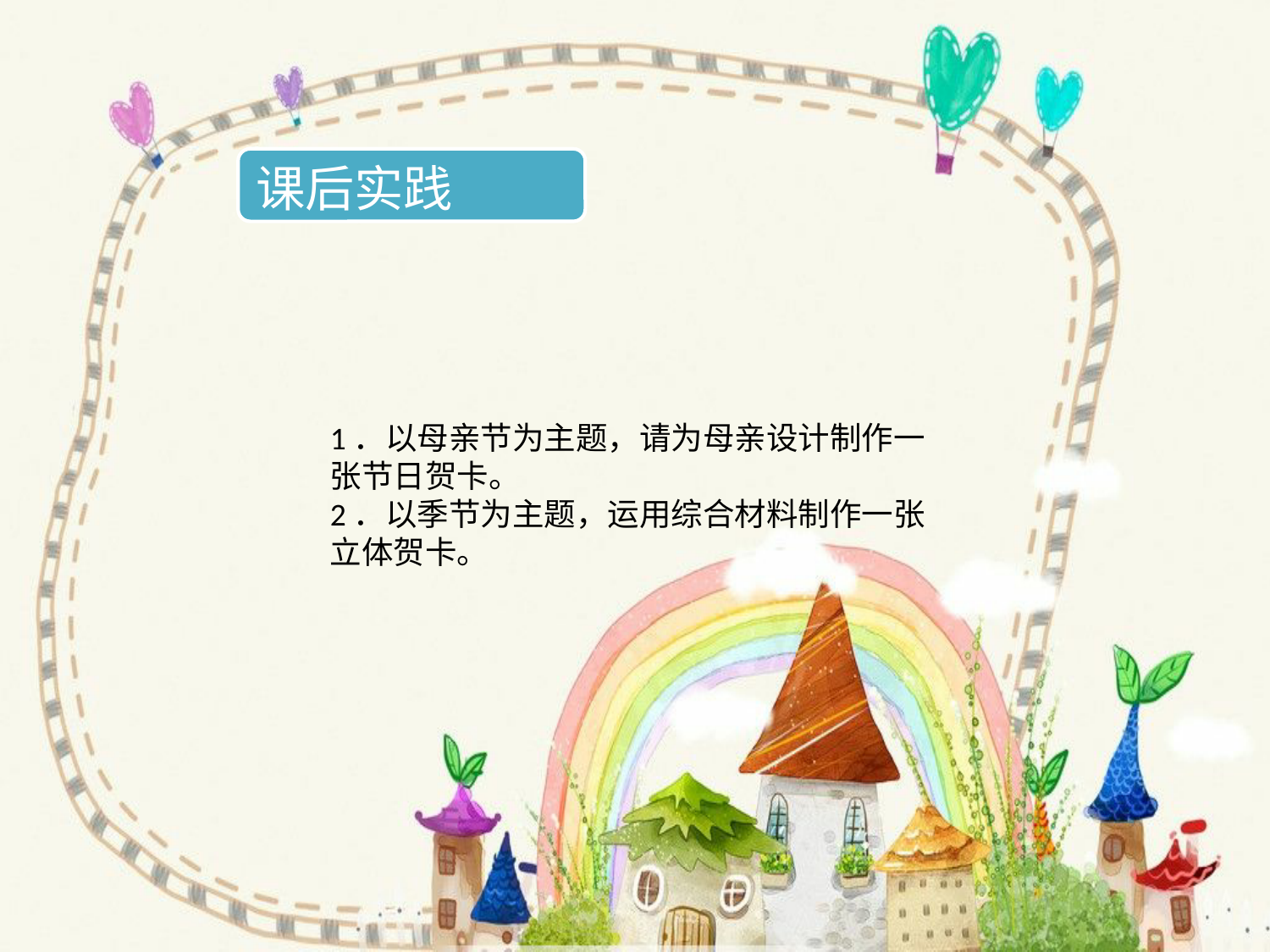

课后实践
1．以母亲节为主题，请为母亲设计制作一张节日贺卡。
2．以季节为主题，运用综合材料制作一张立体贺卡。